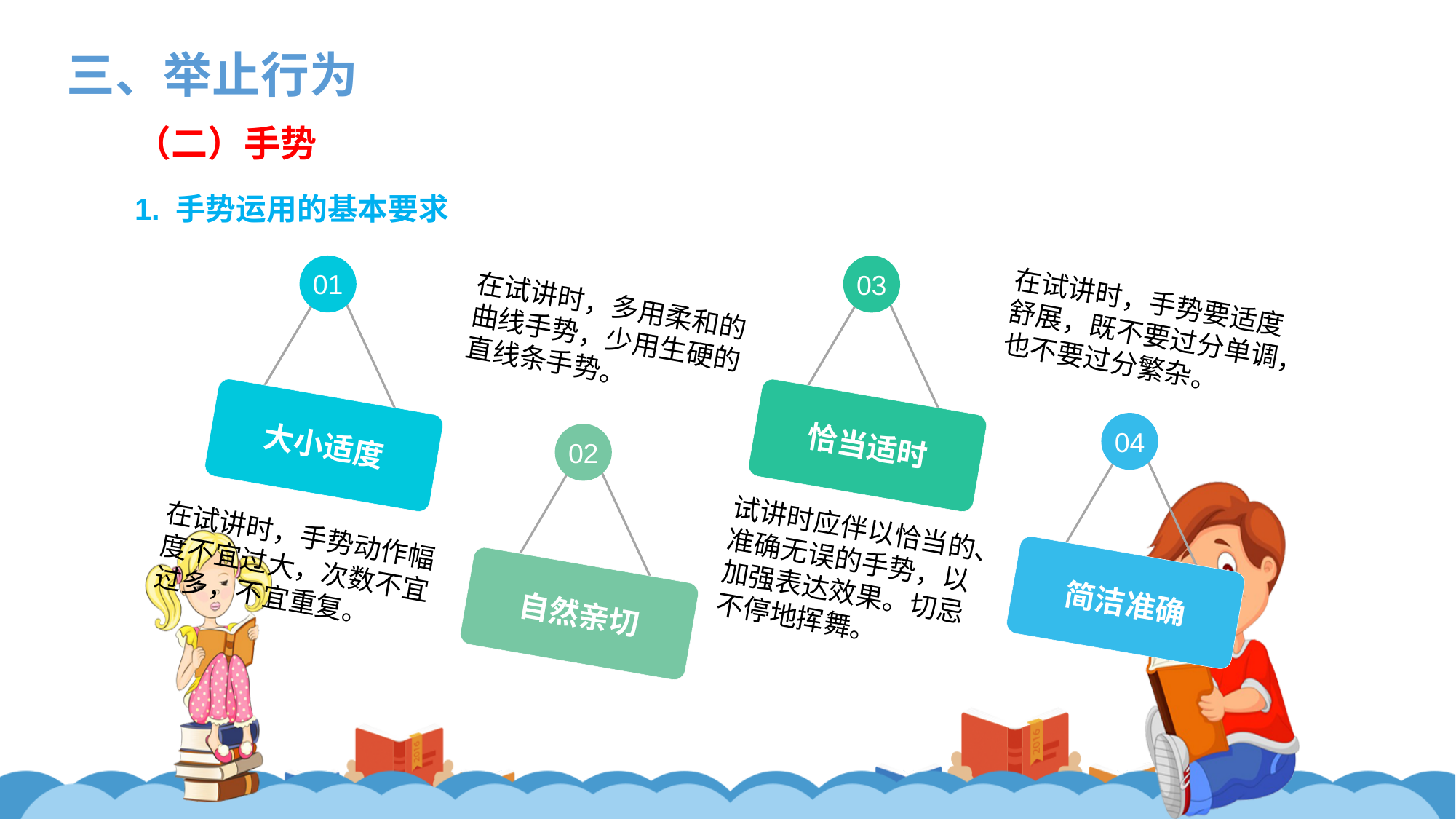

三、举止行为
（二）手势
1. 手势运用的基本要求
01
03
在试讲时，手势要适度舒展，既不要过分单调，也不要过分繁杂。

在试讲时，多用柔和的曲线手势，少用生硬的直线条手势。
大小适度
恰当适时
04
02

试讲时应伴以恰当的、准确无误的手势，以加强表达效果。切忌不停地挥舞。
在试讲时，手势动作幅度不宜过大，次数不宜过多，不宜重复。
简洁准确
自然亲切